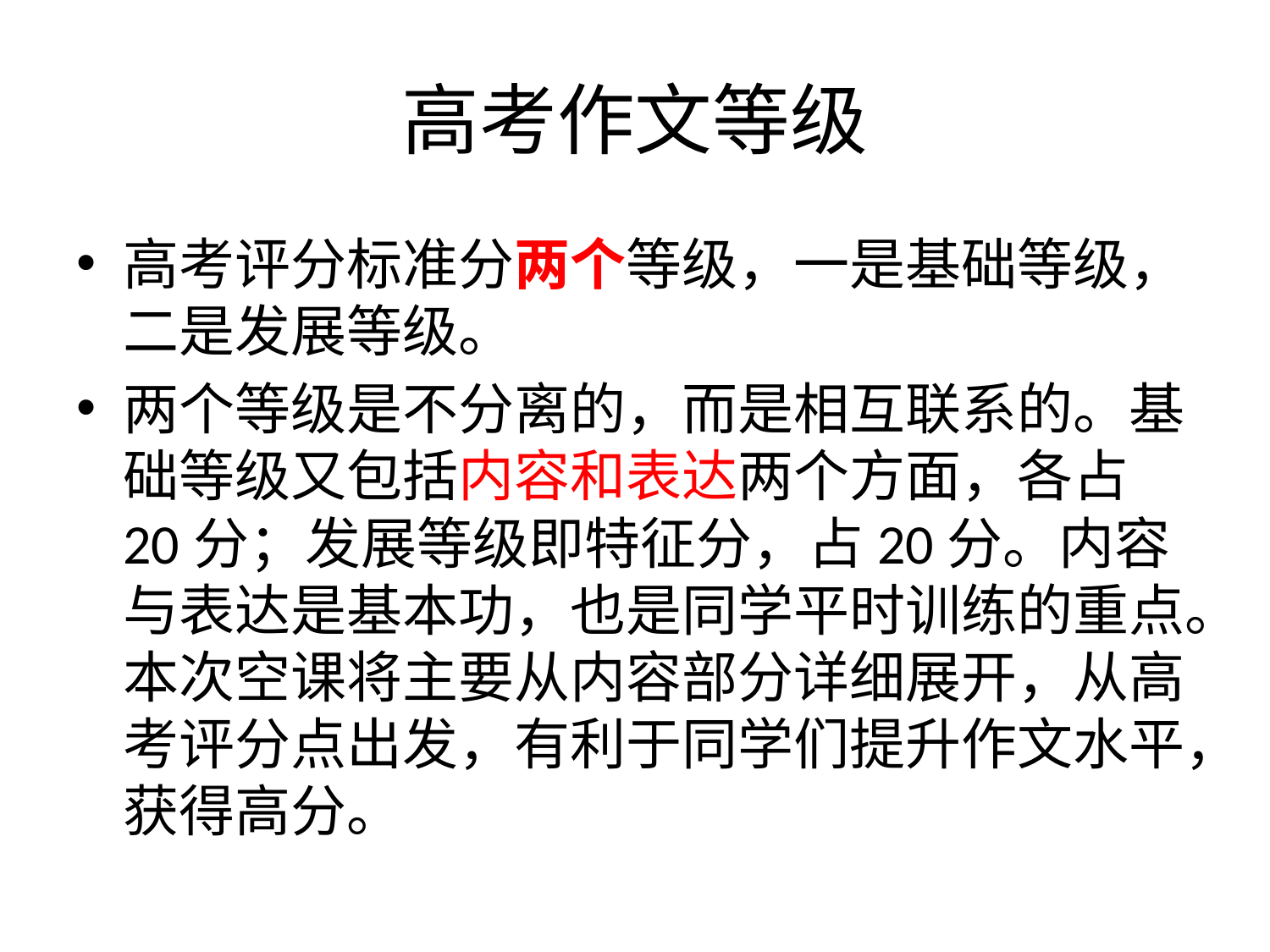

# 高考作文等级
高考评分标准分两个等级，一是基础等级，二是发展等级。
两个等级是不分离的，而是相互联系的。基础等级又包括内容和表达两个方面，各占20分；发展等级即特征分，占20分。内容与表达是基本功，也是同学平时训练的重点。本次空课将主要从内容部分详细展开，从高考评分点出发，有利于同学们提升作文水平，获得高分。